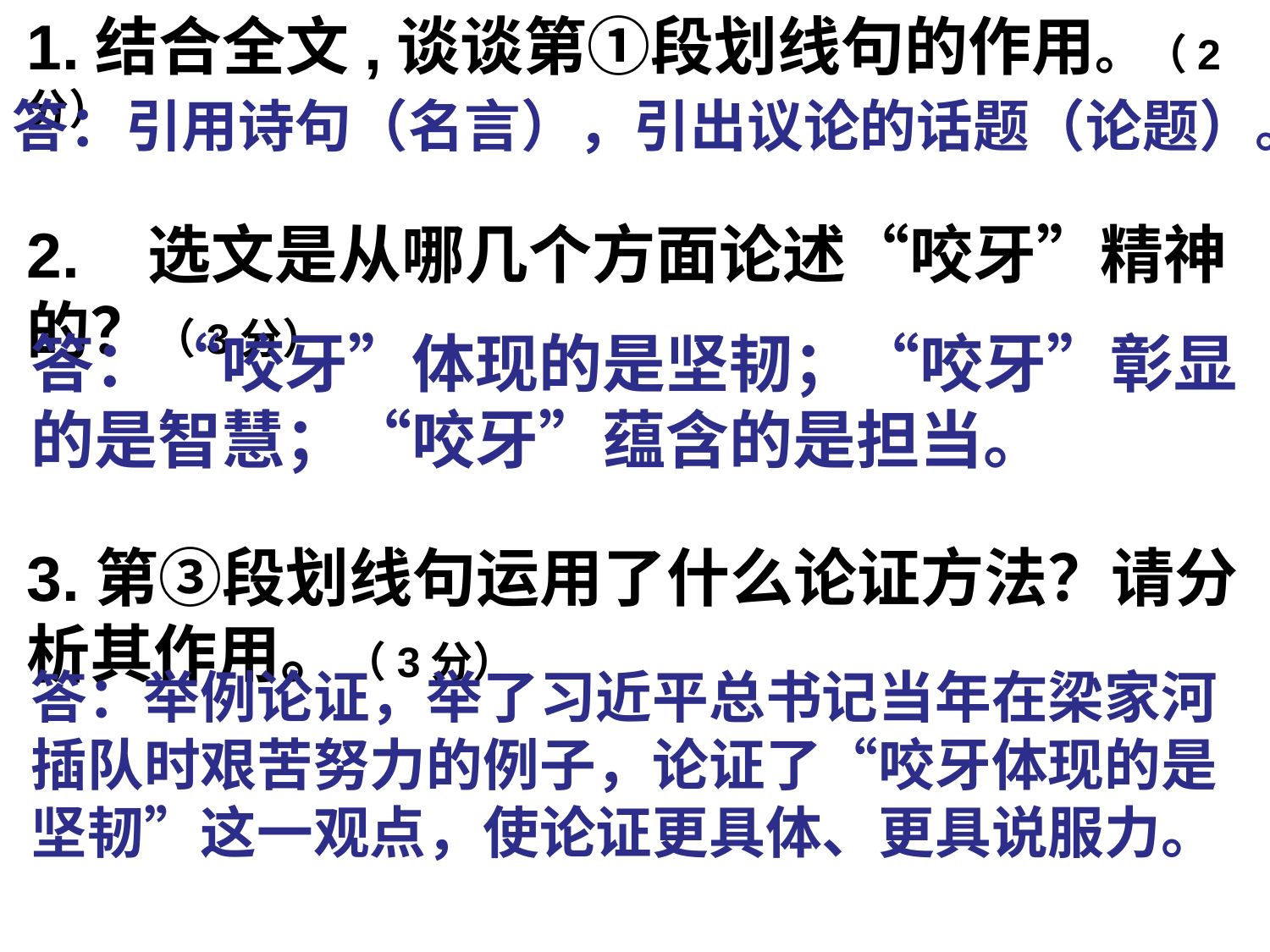

1.结合全文,谈谈第①段划线句的作用。（2分）

2.   选文是从哪几个方面论述“咬牙”精神的？（3分）

3.第③段划线句运用了什么论证方法？请分析其作用。（3分）

答：引用诗句（名言），引出议论的话题（论题）。
答：“咬牙”体现的是坚韧；“咬牙”彰显的是智慧；“咬牙”蕴含的是担当。
答：举例论证，举了习近平总书记当年在梁家河插队时艰苦努力的例子，论证了“咬牙体现的是坚韧”这一观点，使论证更具体、更具说服力。